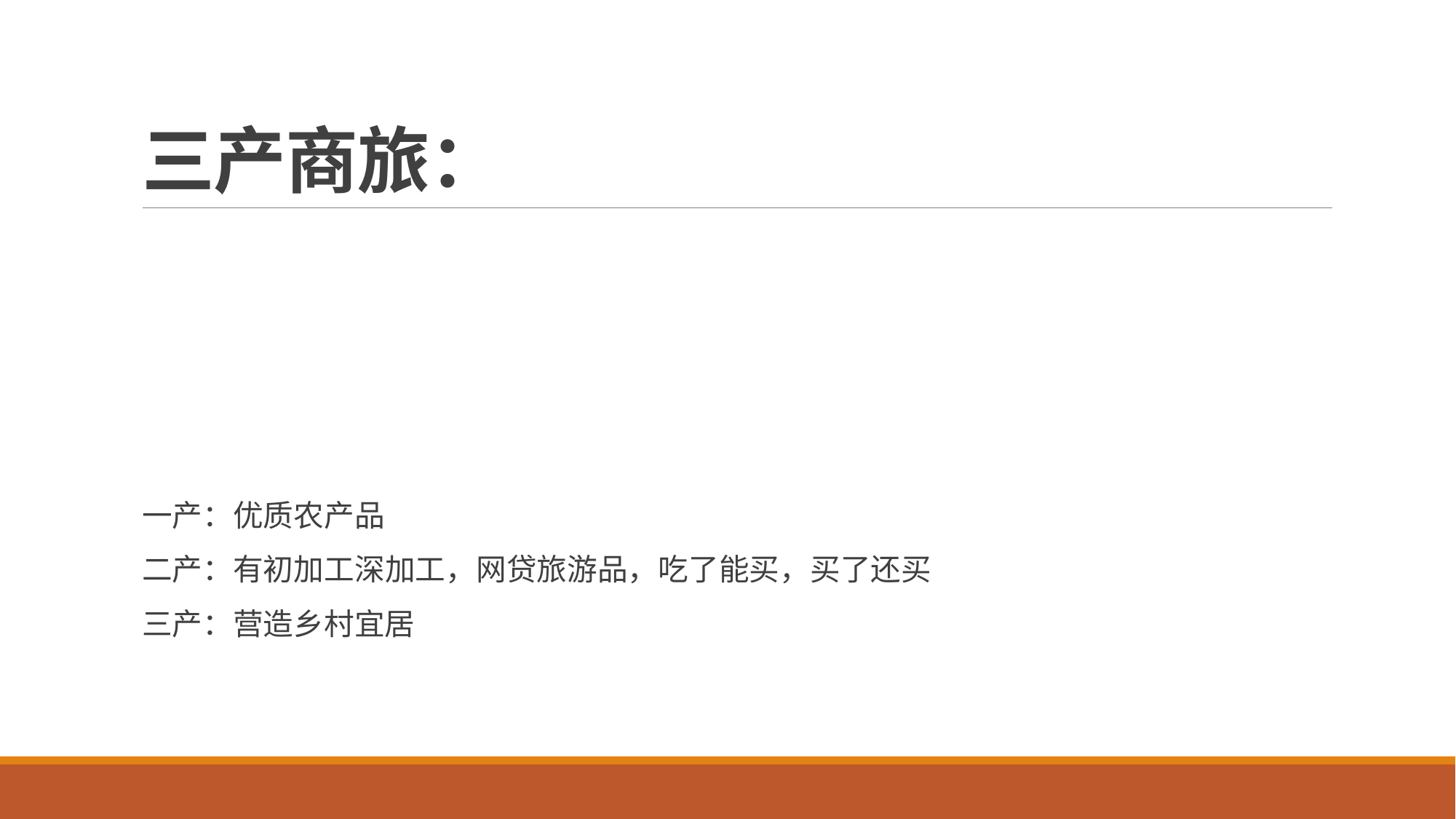

# 三产商旅：
一产：优质农产品
二产：有初加工深加工，网贷旅游品，吃了能买，买了还买
三产：营造乡村宜居